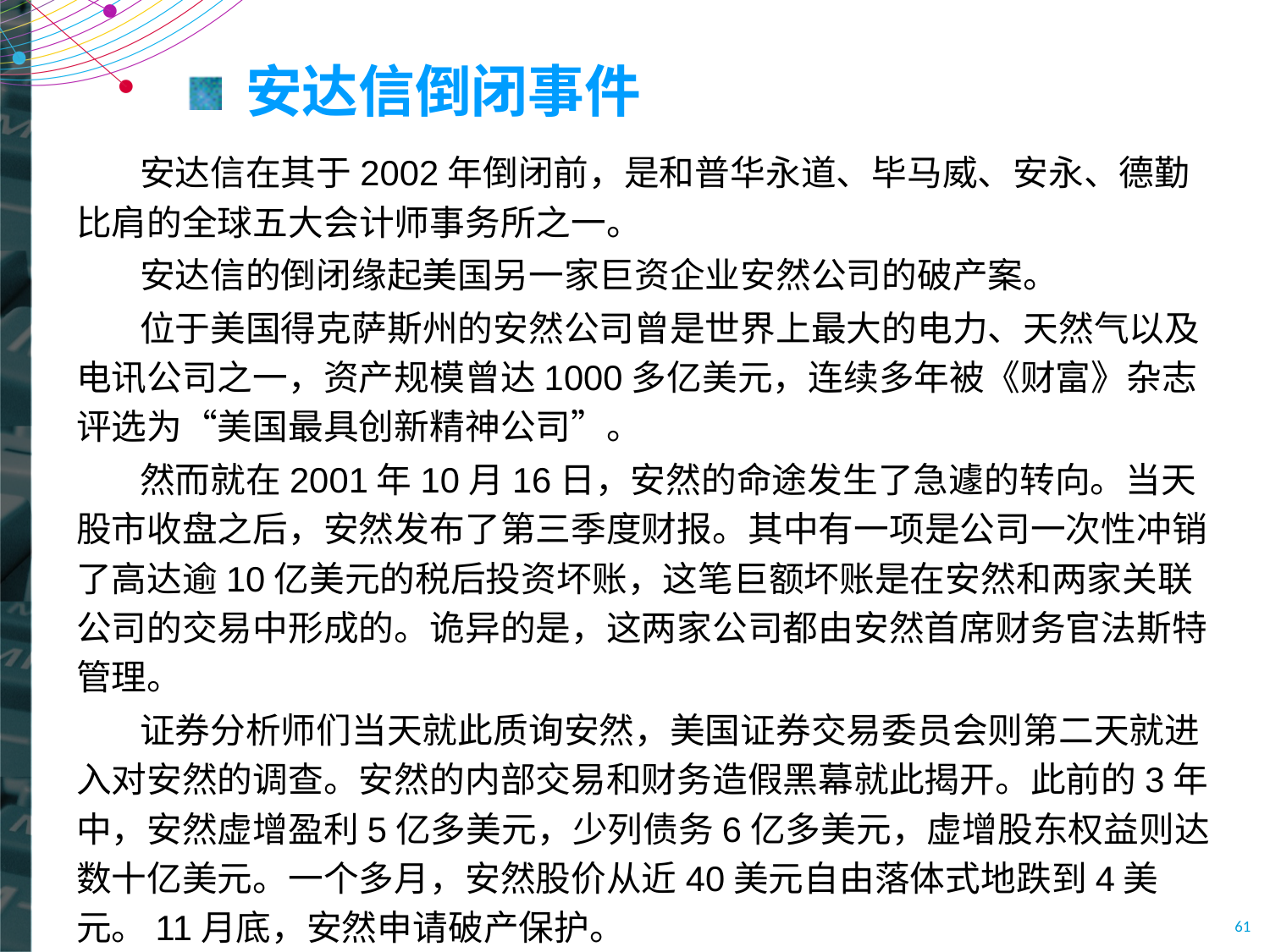

# 安达信倒闭事件
安达信在其于2002年倒闭前，是和普华永道、毕马威、安永、德勤比肩的全球五大会计师事务所之一。
安达信的倒闭缘起美国另一家巨资企业安然公司的破产案。
位于美国得克萨斯州的安然公司曾是世界上最大的电力、天然气以及电讯公司之一，资产规模曾达1000多亿美元，连续多年被《财富》杂志评选为“美国最具创新精神公司”。
然而就在2001年10月16日，安然的命途发生了急遽的转向。当天股市收盘之后，安然发布了第三季度财报。其中有一项是公司一次性冲销了高达逾10亿美元的税后投资坏账，这笔巨额坏账是在安然和两家关联公司的交易中形成的。诡异的是，这两家公司都由安然首席财务官法斯特管理。
证券分析师们当天就此质询安然，美国证券交易委员会则第二天就进入对安然的调查。安然的内部交易和财务造假黑幕就此揭开。此前的3年中，安然虚增盈利5亿多美元，少列债务6亿多美元，虚增股东权益则达数十亿美元。一个多月，安然股价从近40美元自由落体式地跌到4美元。11月底，安然申请破产保护。